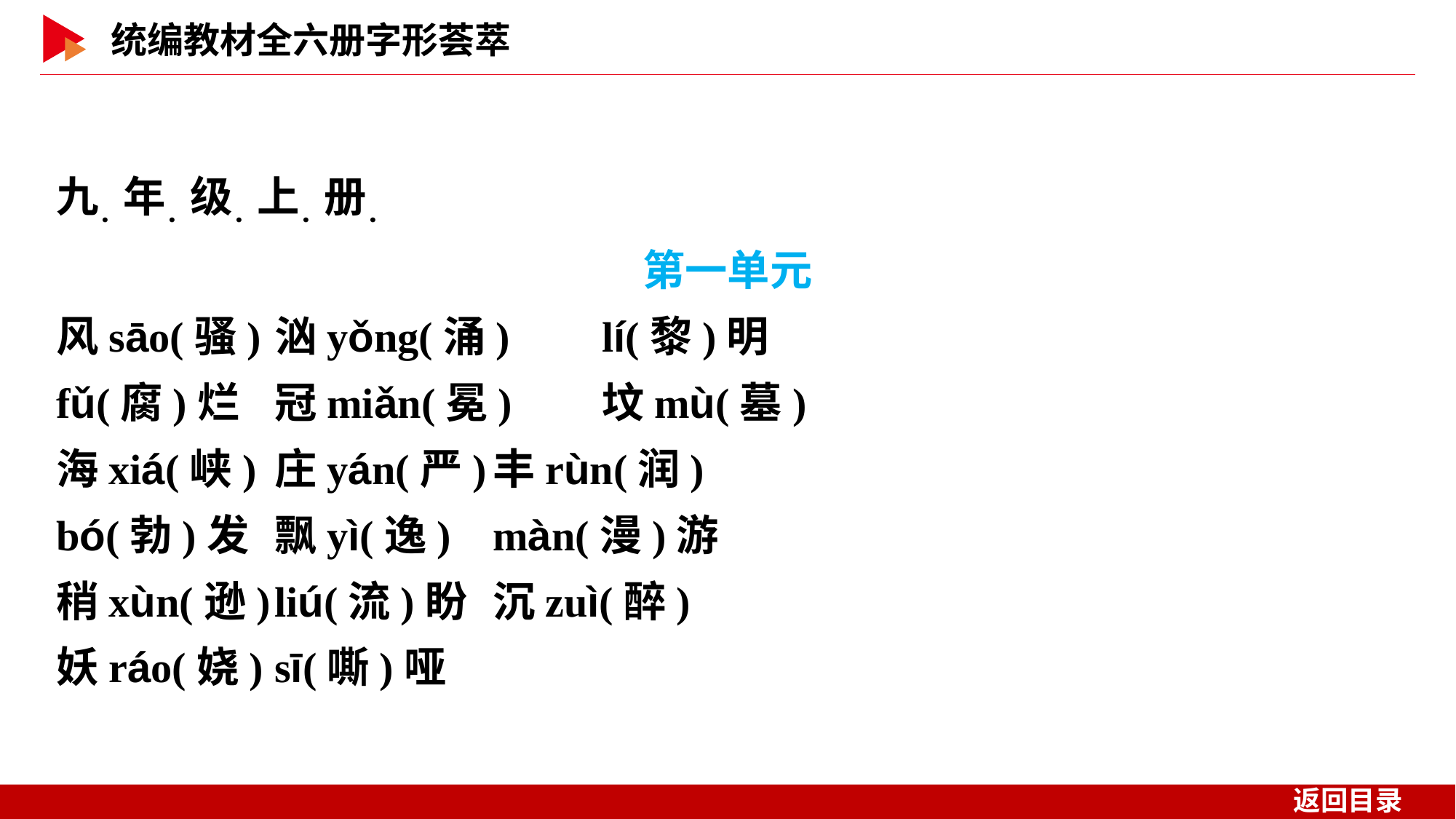

九．年．级．上．册．
第一单元
风sāo(骚)	汹yǒng(涌)	lí(黎)明
fǔ(腐)烂	冠miǎn(冕)	坟mù(墓)
海xiá(峡)	庄yán(严)	丰rùn(润)
bó(勃)发	飘yì(逸)	màn(漫)游
稍xùn(逊)	liú(流)盼	沉zuì(醉)
妖ráo(娆)	sī(嘶)哑